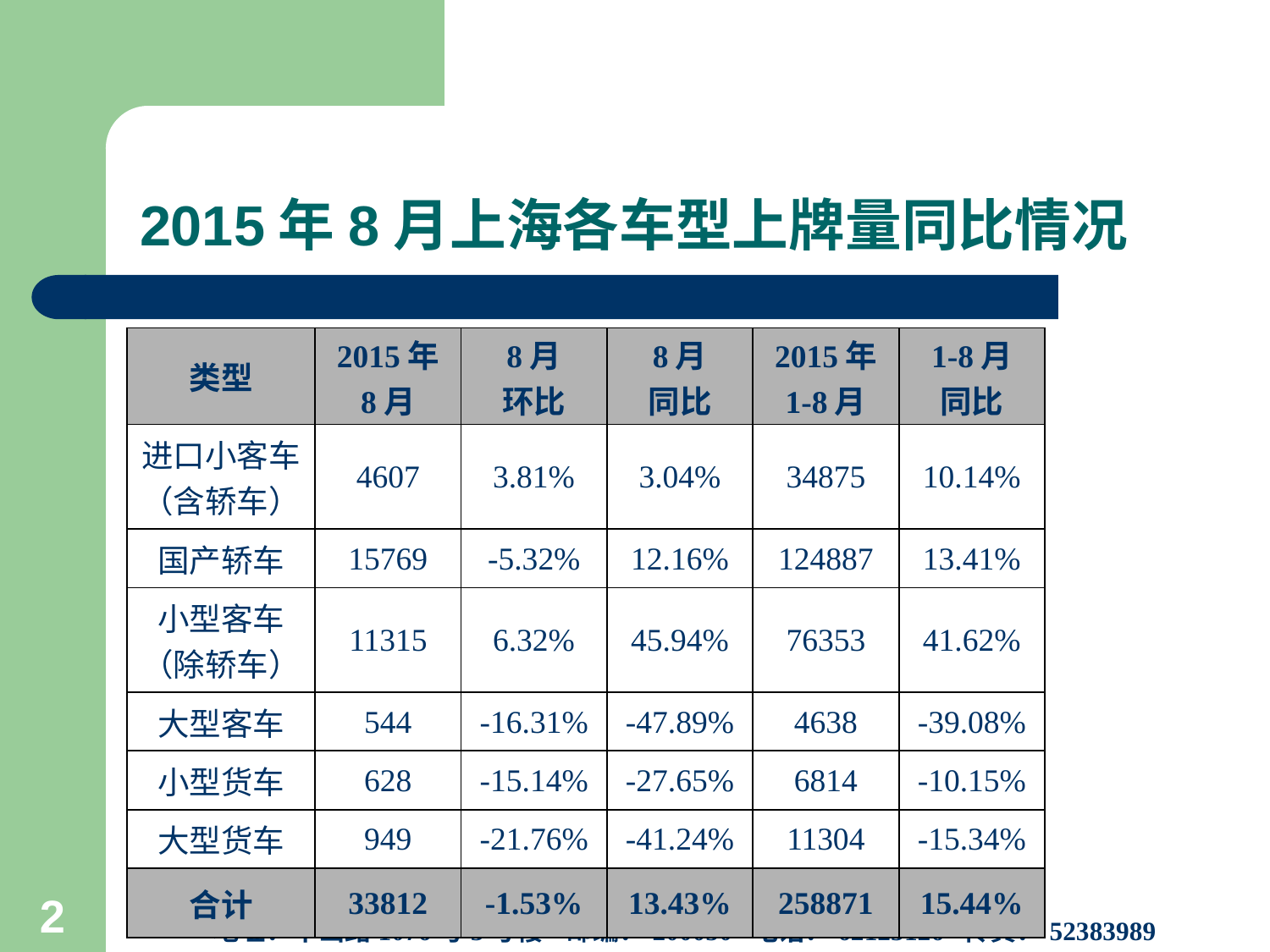

# 2015年8月上海各车型上牌量同比情况

| 类型 | 2015年 8月 | 8月 环比 | 8月 同比 | 2015年 1-8月 | 1-8月 同比 |
| --- | --- | --- | --- | --- | --- |
| 进口小客车 （含轿车） | 4607 | 3.81% | 3.04% | 34875 | 10.14% |
| 国产轿车 | 15769 | -5.32% | 12.16% | 124887 | 13.41% |
| 小型客车 （除轿车） | 11315 | 6.32% | 45.94% | 76353 | 41.62% |
| 大型客车 | 544 | -16.31% | -47.89% | 4638 | -39.08% |
| 小型货车 | 628 | -15.14% | -27.65% | 6814 | -10.15% |
| 大型货车 | 949 | -21.76% | -41.24% | 11304 | -15.34% |
| 合计 | 33812 | -1.53% | 13.43% | 258871 | 15.44% |
上海市信息中心汽车产业研究室
地址：华山路1076号3号楼    邮编：200050  电话：62123126  传真：52383989
2